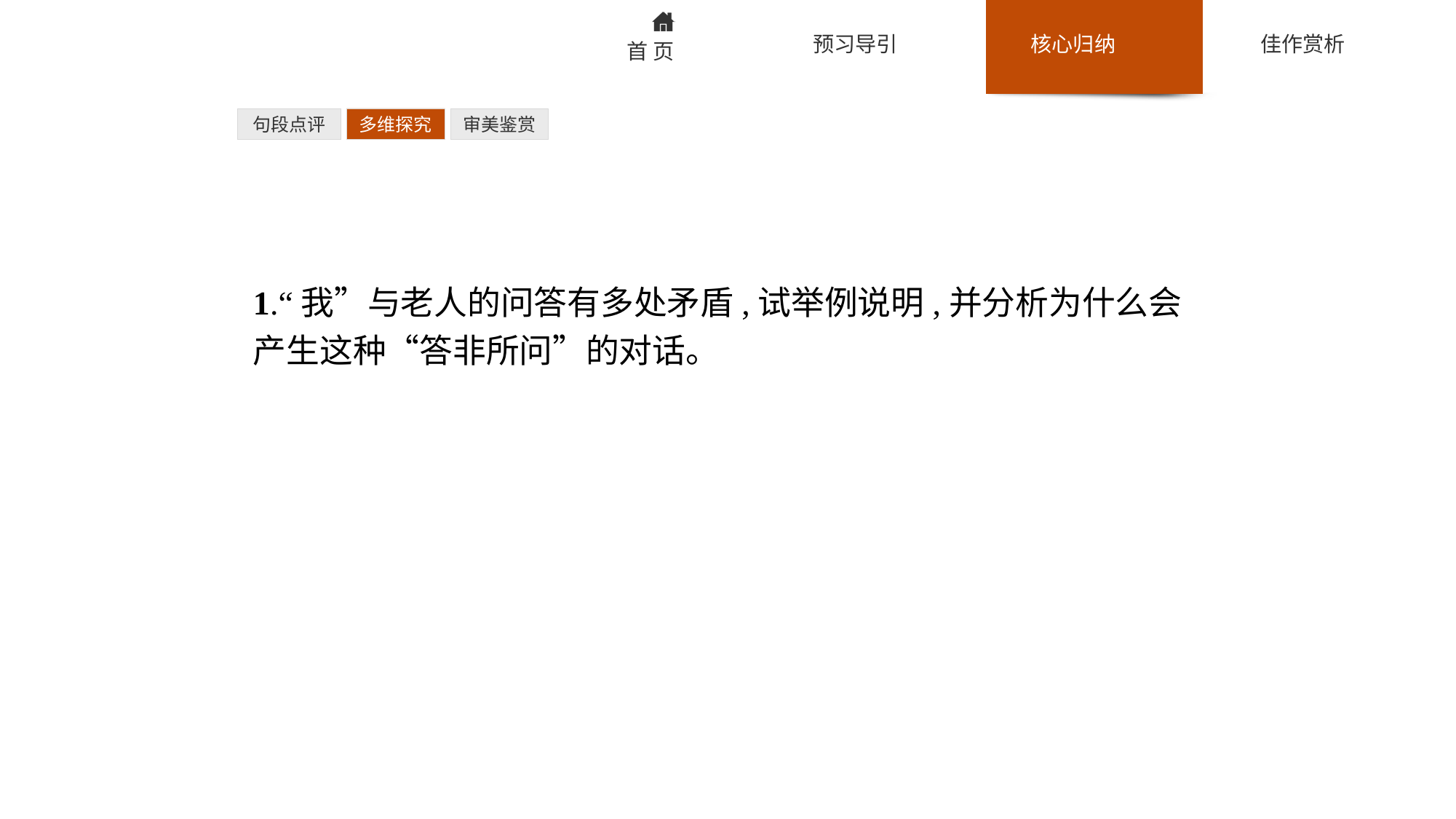

句段点评
多维探究
审美鉴赏

1.“我”与老人的问答有多处矛盾,试举例说明,并分析为什么会产生这种“答非所问”的对话。
提示:举例:①“我”问老人的家及政治态度时,老人敷衍;②老人问“我”动物能否挨过炮火,“我”心不在焉。
原因:两人身份不同。“我”作为反法西斯战士,关注的是自己的战斗任务,最多也只是关心老人的境况;而老人远离政治与战争,内心关注的是与自己相伴的动物的生命。